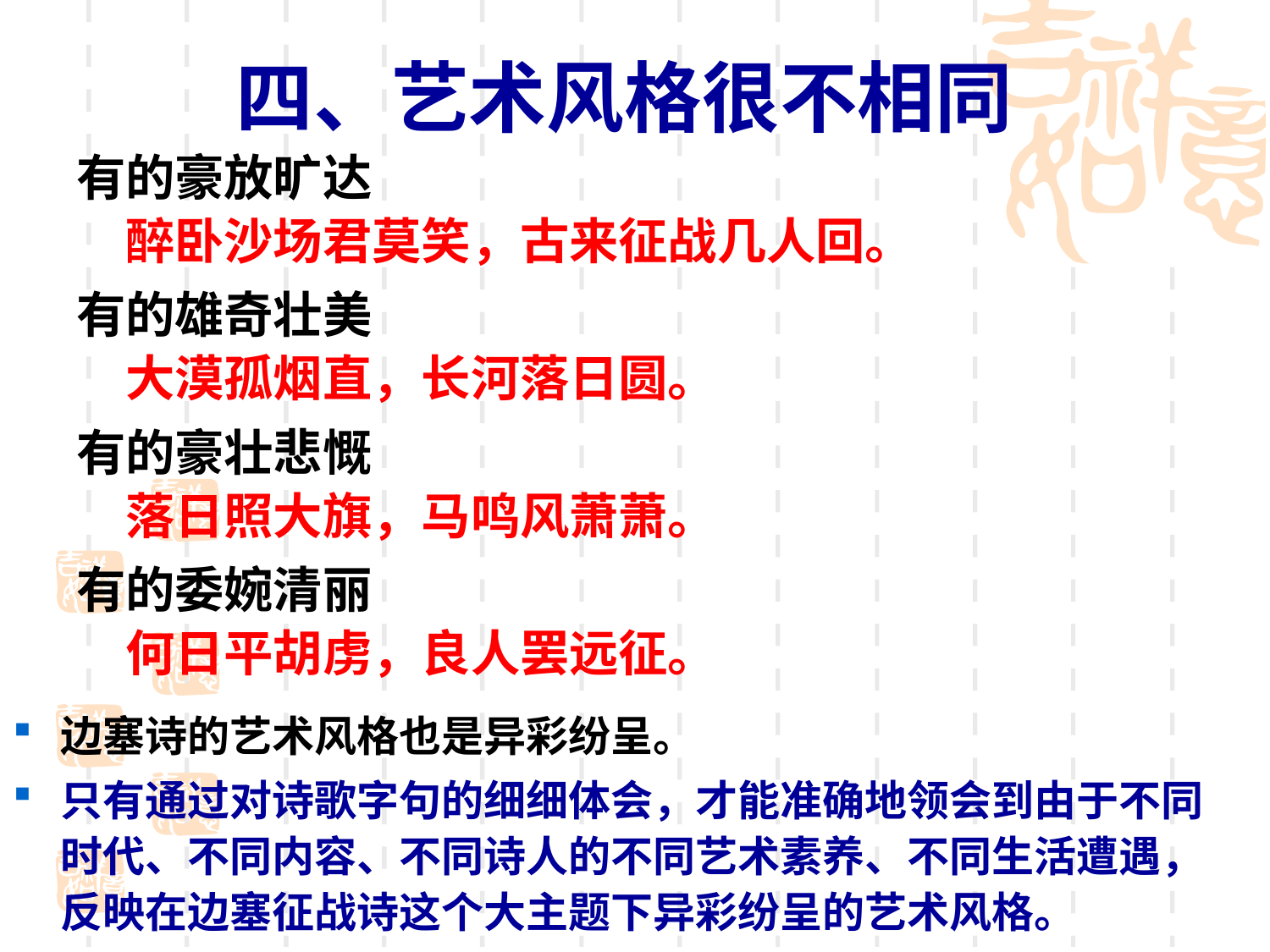

四、艺术风格很不相同
有的豪放旷达
　醉卧沙场君莫笑，古来征战几人回。
有的雄奇壮美
　大漠孤烟直，长河落日圆。
有的豪壮悲慨
　落日照大旗，马鸣风萧萧。
有的委婉清丽
　何日平胡虏，良人罢远征。
边塞诗的艺术风格也是异彩纷呈。
只有通过对诗歌字句的细细体会，才能准确地领会到由于不同时代、不同内容、不同诗人的不同艺术素养、不同生活遭遇，反映在边塞征战诗这个大主题下异彩纷呈的艺术风格。